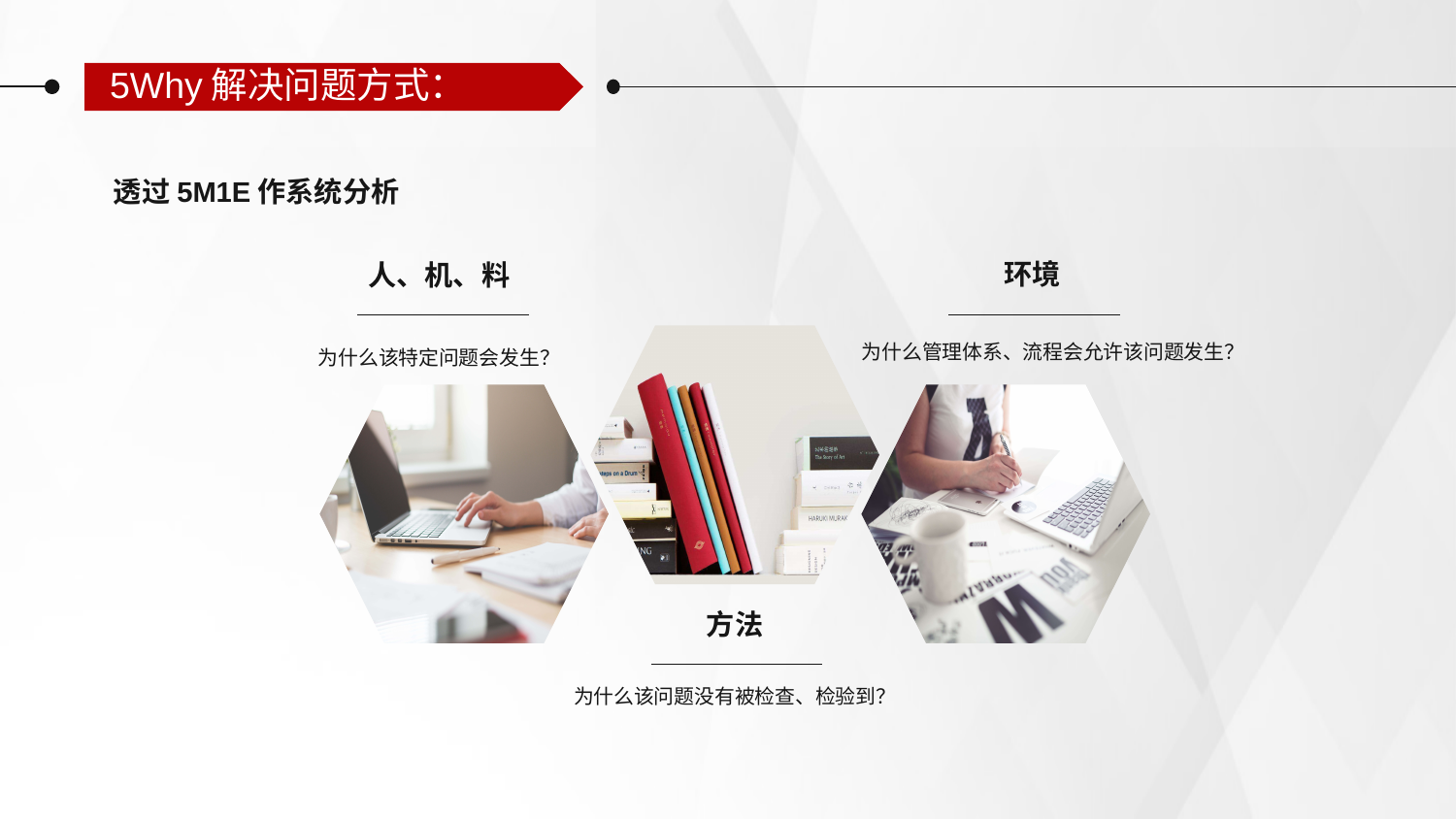

5Why解决问题方式：

透过5M1E作系统分析
人、机、料

环境

为什么管理体系、流程会允许该问题发生？
为什么该特定问题会发生？

方法
为什么该问题没有被检查、检验到？